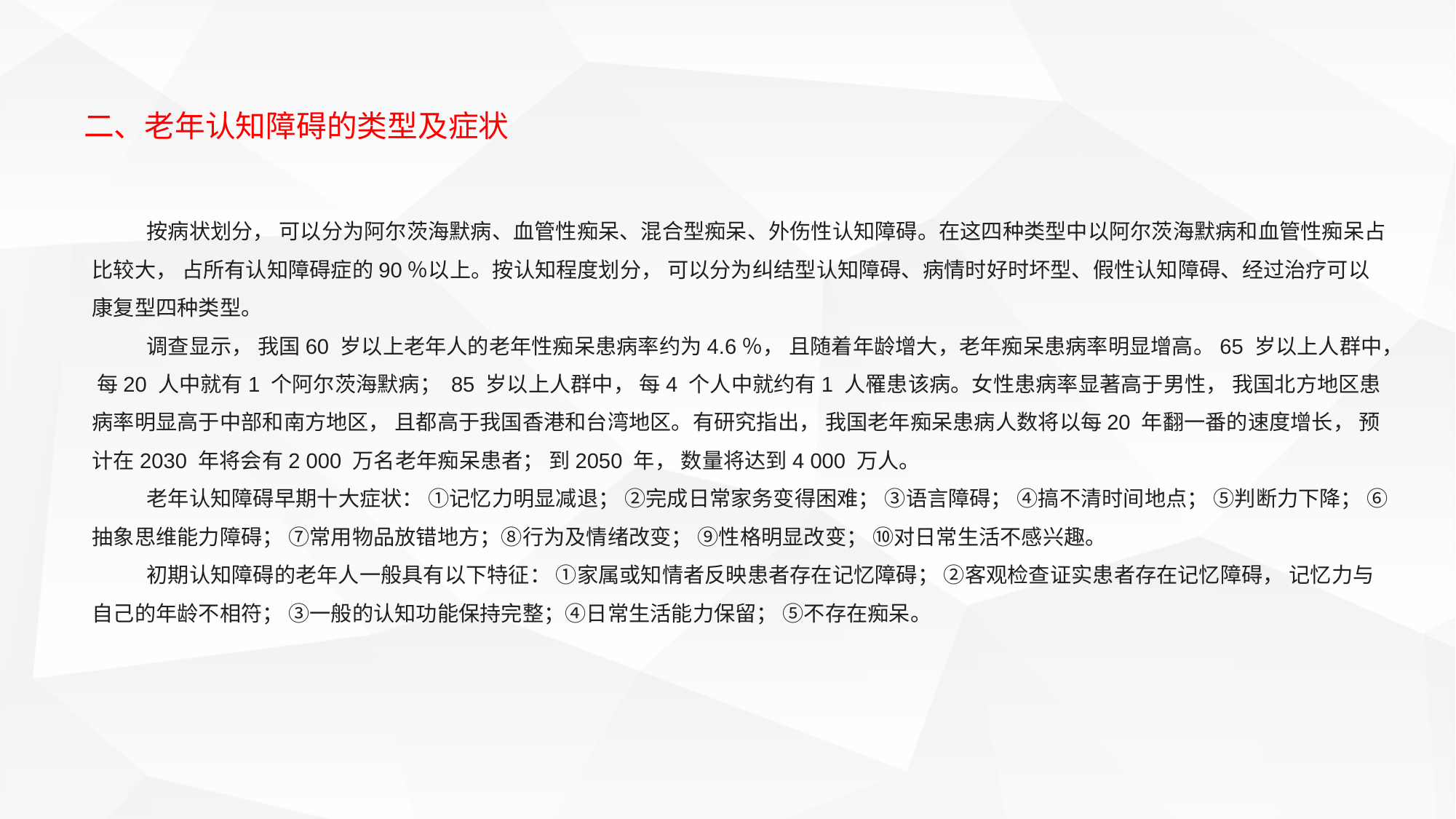

二、老年认知障碍的类型及症状
按病状划分， 可以分为阿尔茨海默病、血管性痴呆、混合型痴呆、外伤性认知障碍。在这四种类型中以阿尔茨海默病和血管性痴呆占比较大， 占所有认知障碍症的90％以上。按认知程度划分， 可以分为纠结型认知障碍、病情时好时坏型、假性认知障碍、经过治疗可以康复型四种类型。
调查显示， 我国60 岁以上老年人的老年性痴呆患病率约为4.6％， 且随着年龄增大，老年痴呆患病率明显增高。65 岁以上人群中， 每20 人中就有1 个阿尔茨海默病； 85 岁以上人群中， 每4 个人中就约有1 人罹患该病。女性患病率显著高于男性， 我国北方地区患病率明显高于中部和南方地区， 且都高于我国香港和台湾地区。有研究指出， 我国老年痴呆患病人数将以每20 年翻一番的速度增长， 预计在2030 年将会有2 000 万名老年痴呆患者； 到2050 年， 数量将达到4 000 万人。
老年认知障碍早期十大症状： ①记忆力明显减退； ②完成日常家务变得困难； ③语言障碍； ④搞不清时间地点； ⑤判断力下降； ⑥抽象思维能力障碍； ⑦常用物品放错地方；⑧行为及情绪改变； ⑨性格明显改变； ⑩对日常生活不感兴趣。
初期认知障碍的老年人一般具有以下特征： ①家属或知情者反映患者存在记忆障碍； ②客观检查证实患者存在记忆障碍， 记忆力与自己的年龄不相符； ③一般的认知功能保持完整；④日常生活能力保留； ⑤不存在痴呆。